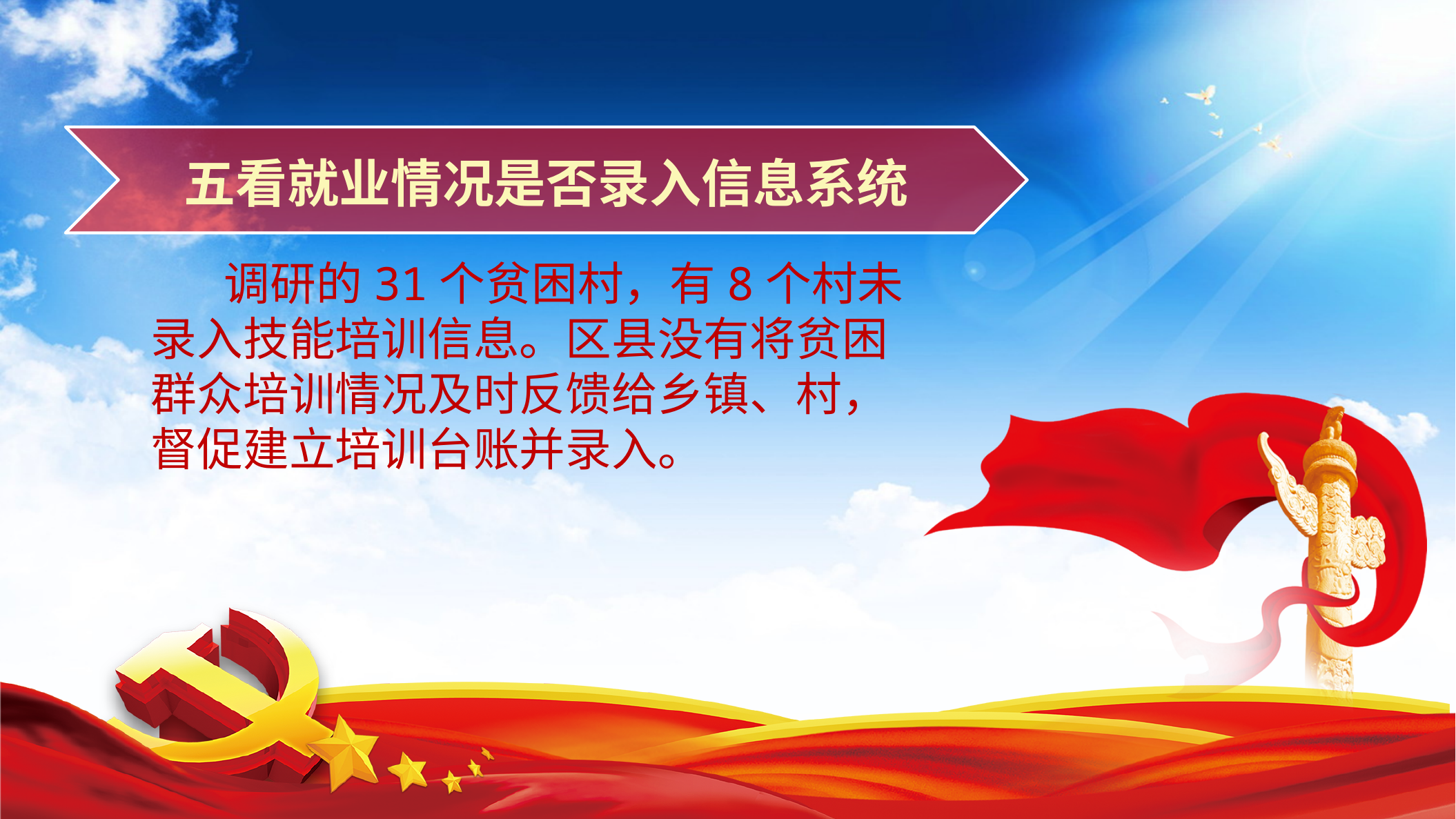

五看就业情况是否录入信息系统
      调研的31个贫困村，有8个村未录入技能培训信息。区县没有将贫困群众培训情况及时反馈给乡镇、村，督促建立培训台账并录入。